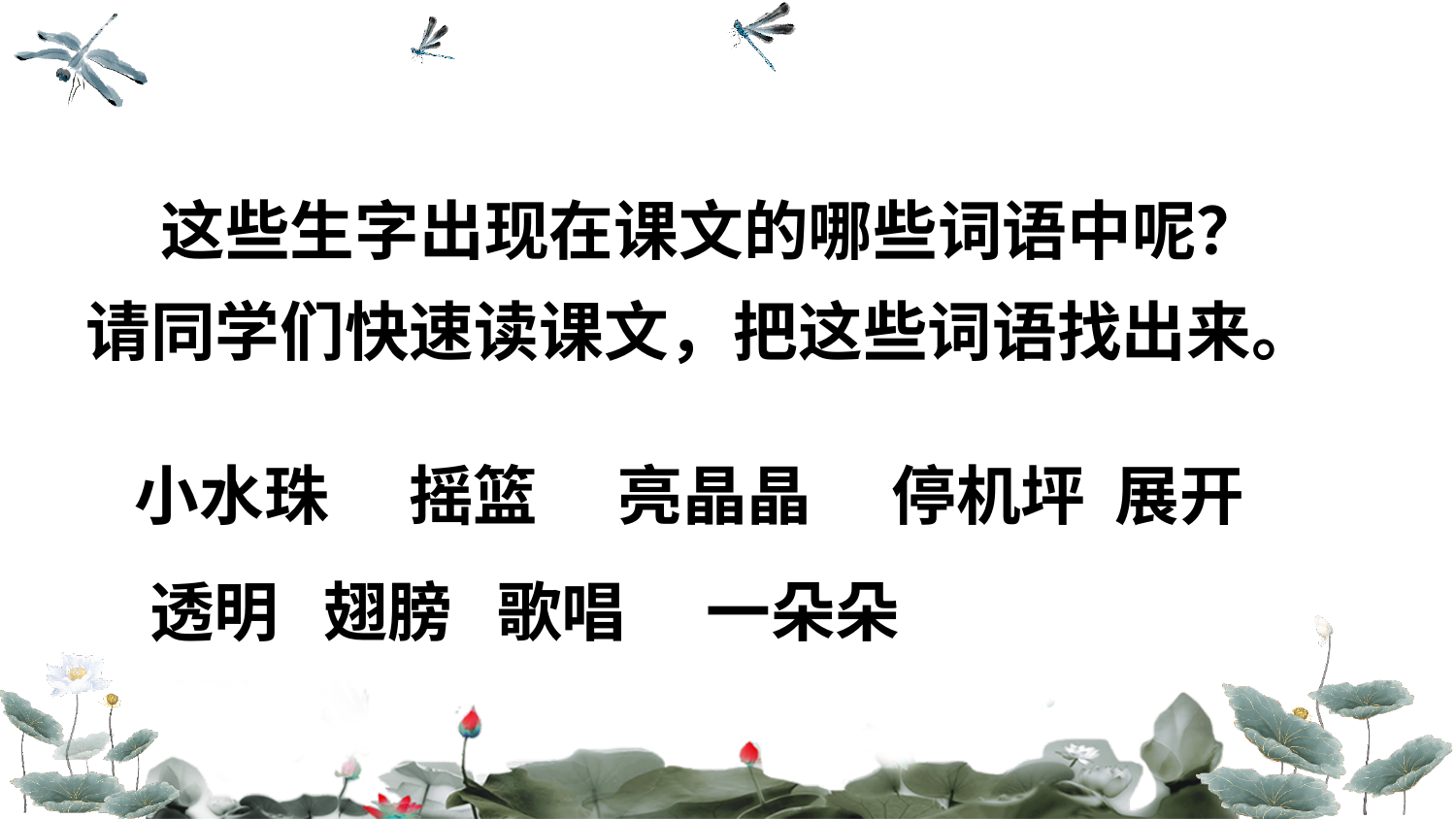

这些生字出现在课文的哪些词语中呢？请同学们快速读课文，把这些词语找出来。
小水珠　 摇篮　 亮晶晶 　停机坪  展开   透明   翅膀   歌唱　 一朵朵